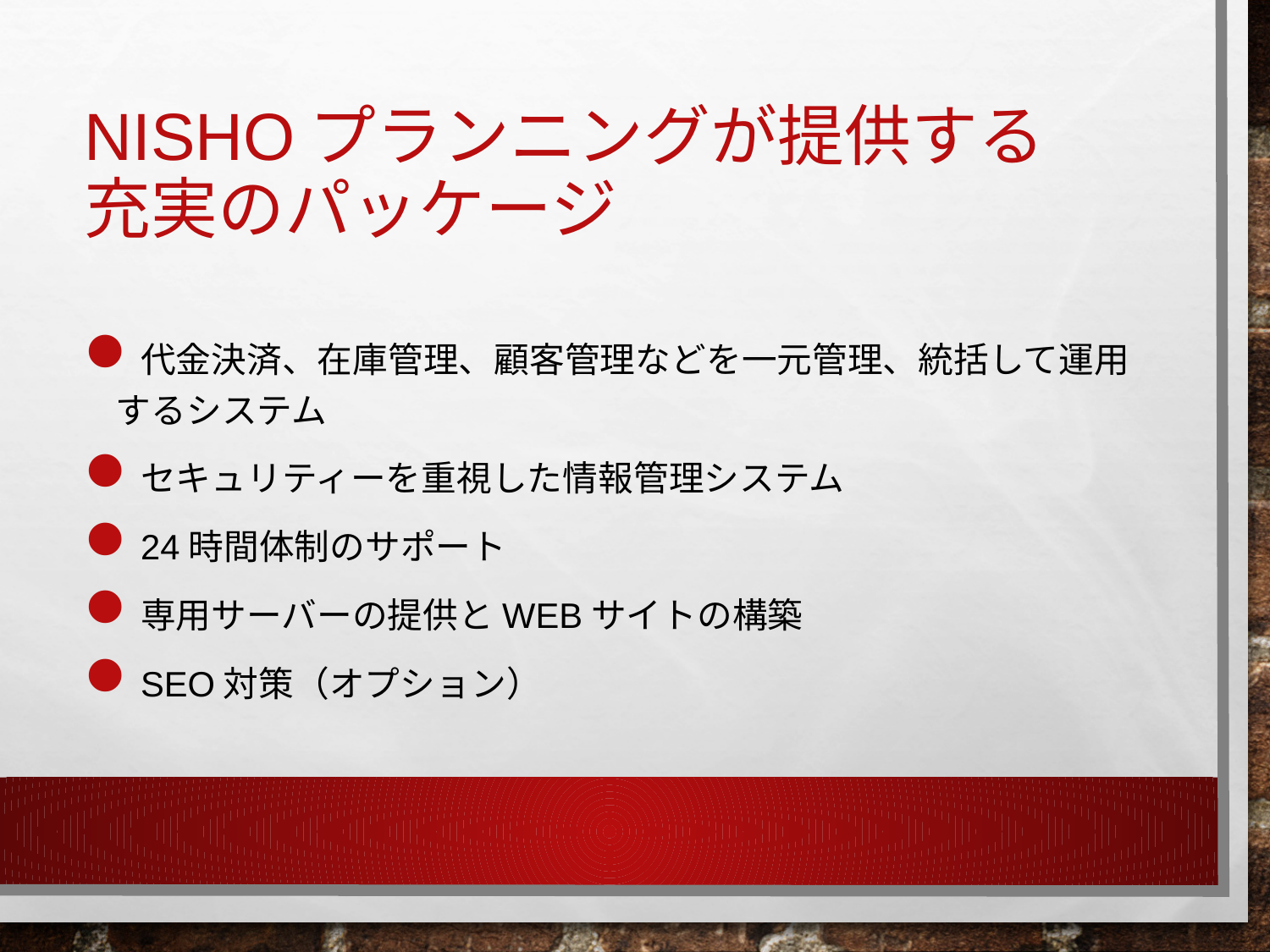

# NISHOプランニングが提供する 充実のパッケージ
代金決済、在庫管理、顧客管理などを一元管理、統括して運用するシステム
セキュリティーを重視した情報管理システム
24時間体制のサポート
専用サーバーの提供とWebサイトの構築
SEO対策（オプション）